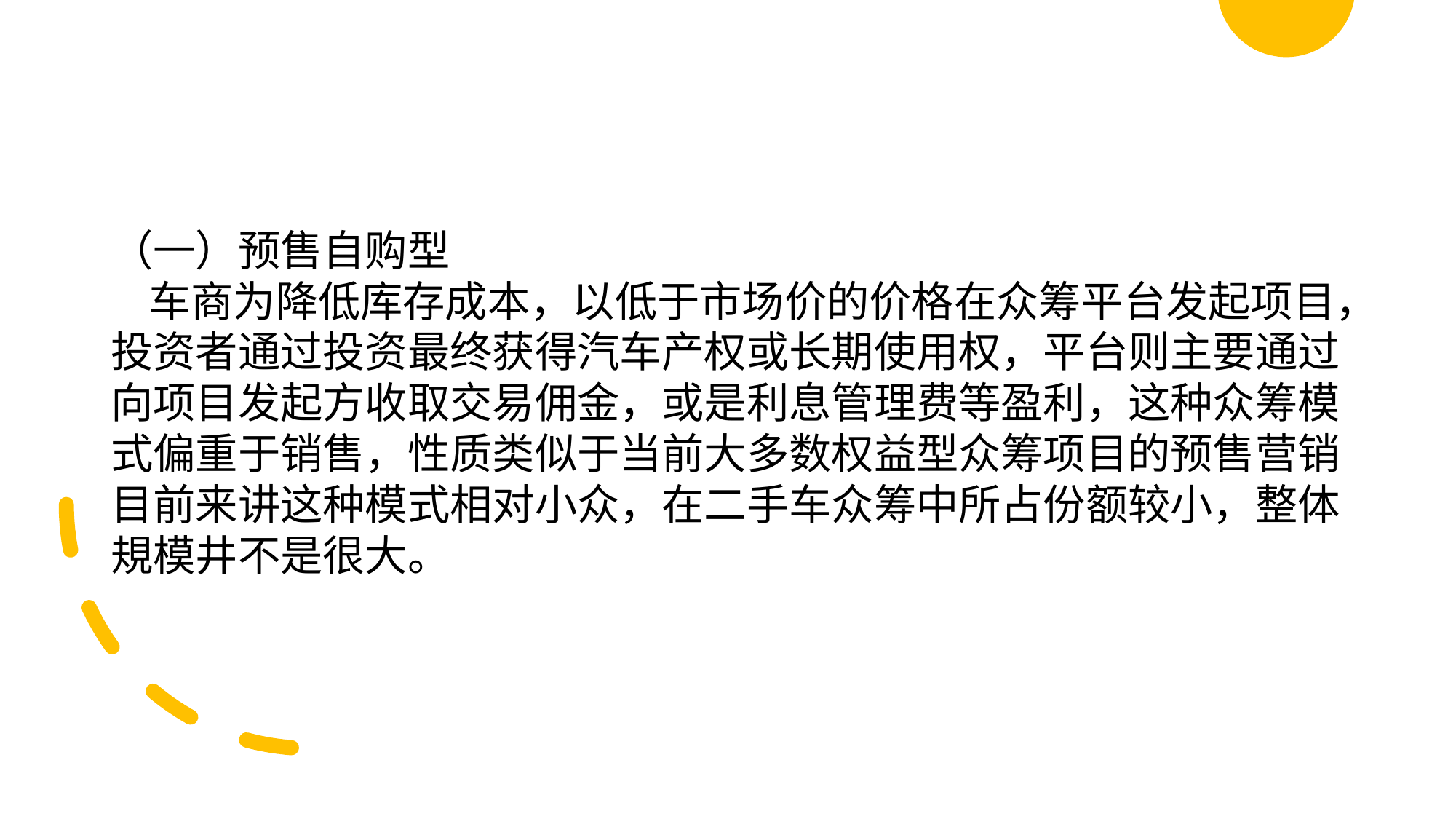

#
（一）预售自购型
    车商为降低库存成本，以低于市场价的价格在众筹平台发起项目，投资者通过投资最终获得汽车产权或长期使用权，平台则主要通过向项目发起方收取交易佣金，或是利息管理费等盈利，这种众筹模式偏重于销售，性质类似于当前大多数权益型众筹项目的预售营销目前来讲这种模式相对小众，在二手车众筹中所占份额较小，整体規模井不是很大。